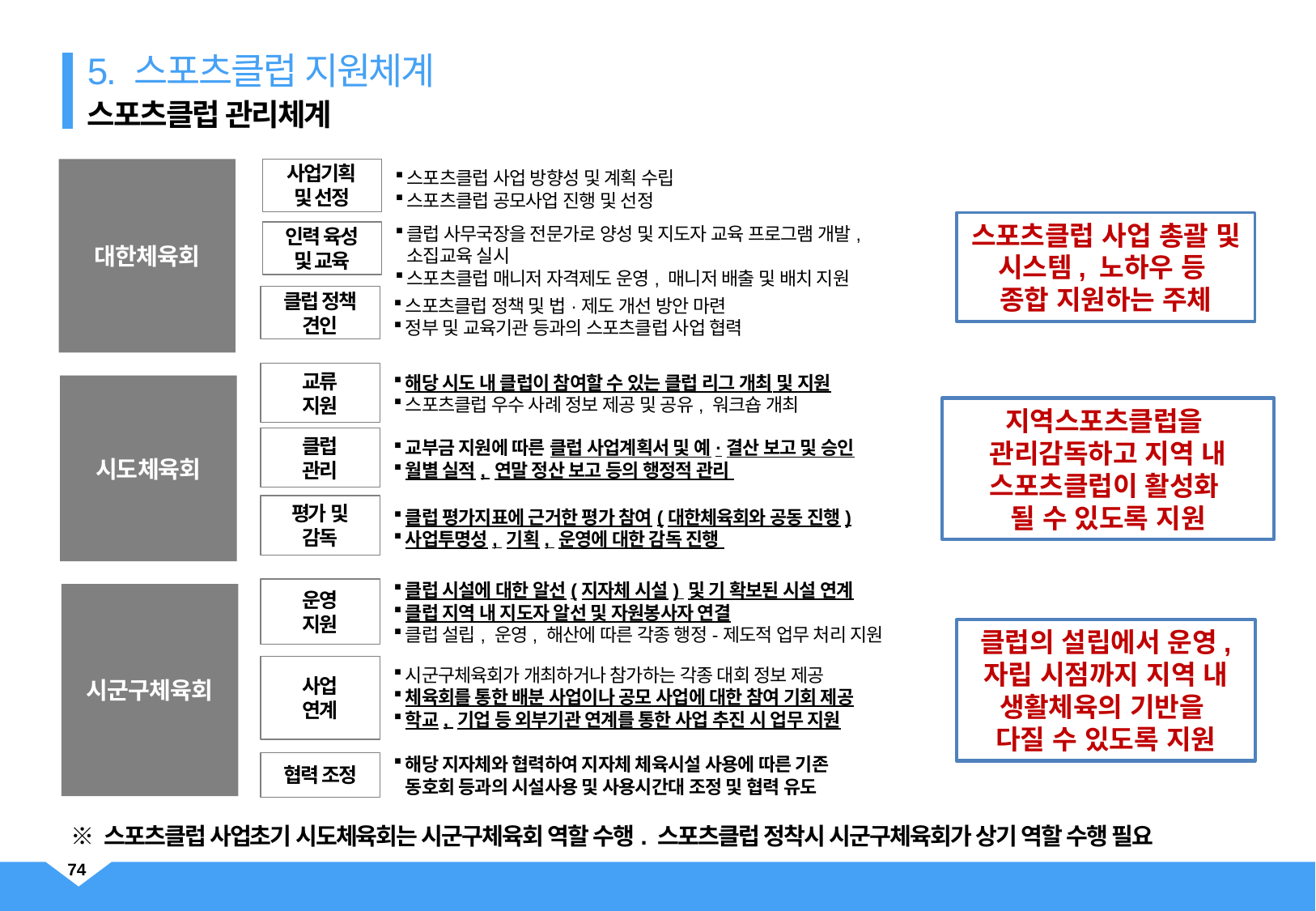

5. 스포츠클럽 지원체계
스포츠클럽 관리체계
대한체육회
사업기획
및 선정
스포츠클럽 사업 방향성 및 계획 수립
스포츠클럽 공모사업 진행 및 선정
클럽 사무국장을 전문가로 양성 및 지도자 교육 프로그램 개발, 소집교육 실시
스포츠클럽 매니저 자격제도 운영, 매니저 배출 및 배치 지원
인력 육성
및 교육
클럽 정책
견인
스포츠클럽 정책 및 법·제도 개선 방안 마련
정부 및 교육기관 등과의 스포츠클럽 사업 협력
교류
지원
해당 시도 내 클럽이 참여할 수 있는 클럽 리그 개최 및 지원
스포츠클럽 우수 사례 정보 제공 및 공유, 워크숍 개최
클럽
관리
교부금 지원에 따른 클럽 사업계획서 및 예·결산 보고 및 승인
월별 실적, 연말 정산 보고 등의 행정적 관리
평가 및
감독
클럽 평가지표에 근거한 평가 참여(대한체육회와 공동 진행)
사업투명성, 기획, 운영에 대한 감독 진행
클럽 시설에 대한 알선(지자체 시설) 및 기 확보된 시설 연계
클럽 지역 내 지도자 알선 및 자원봉사자 연결
클럽 설립, 운영, 해산에 따른 각종 행정-제도적 업무 처리 지원
운영
지원
사업
연계
시군구체육회가 개최하거나 참가하는 각종 대회 정보 제공
체육회를 통한 배분 사업이나 공모 사업에 대한 참여 기회 제공
학교, 기업 등 외부기관 연계를 통한 사업 추진 시 업무 지원
해당 지자체와 협력하여 지자체 체육시설 사용에 따른 기존
동호회 등과의 시설사용 및 사용시간대 조정 및 협력 유도
협력 조정
스포츠클럽 사업 총괄 및 시스템, 노하우 등
종합 지원하는 주체
시도체육회
지역스포츠클럽을
관리감독하고 지역 내
스포츠클럽이 활성화
될 수 있도록 지원
시군구체육회
클럽의 설립에서 운영, 자립 시점까지 지역 내 생활체육의 기반을
다질 수 있도록 지원
※ 스포츠클럽 사업초기 시도체육회는 시군구체육회 역할 수행. 스포츠클럽 정착시 시군구체육회가 상기 역할 수행 필요